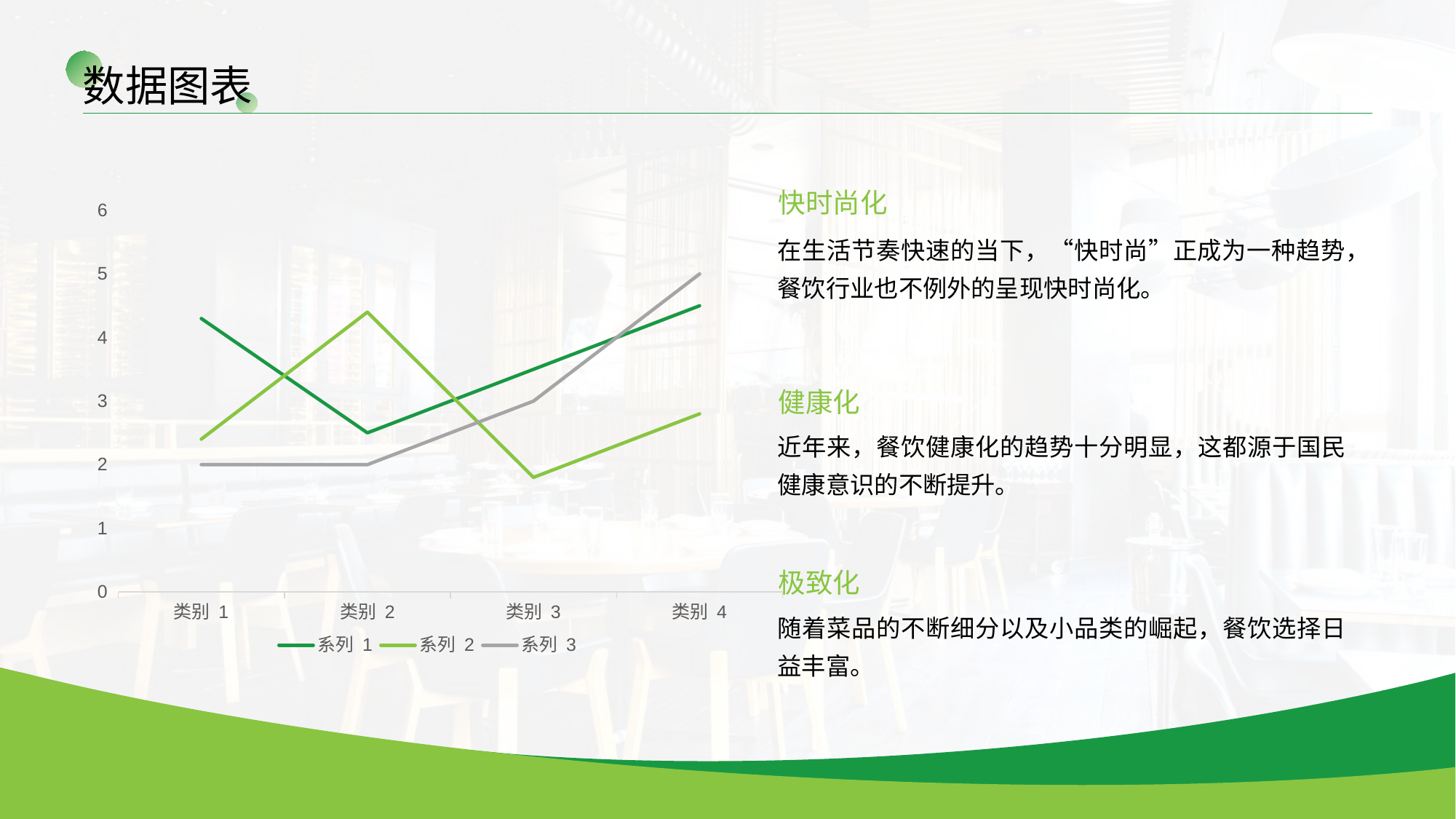

数据图表
快时尚化

### Chart

| Category | 系列 1 | 系列 2 | 系列 3 |
|---|---|---|---|
| 类别 1 | 4.3 | 2.4 | 2.0 |
| 类别 2 | 2.5 | 4.4 | 2.0 |
| 类别 3 | 3.5 | 1.8 | 3.0 |
| 类别 4 | 4.5 | 2.8 | 5.0 |
在生活节奏快速的当下，“快时尚”正成为一种趋势，餐饮行业也不例外的呈现快时尚化。
健康化
近年来，餐饮健康化的趋势十分明显，这都源于国民健康意识的不断提升。
极致化
随着菜品的不断细分以及小品类的崛起，餐饮选择日益丰富。